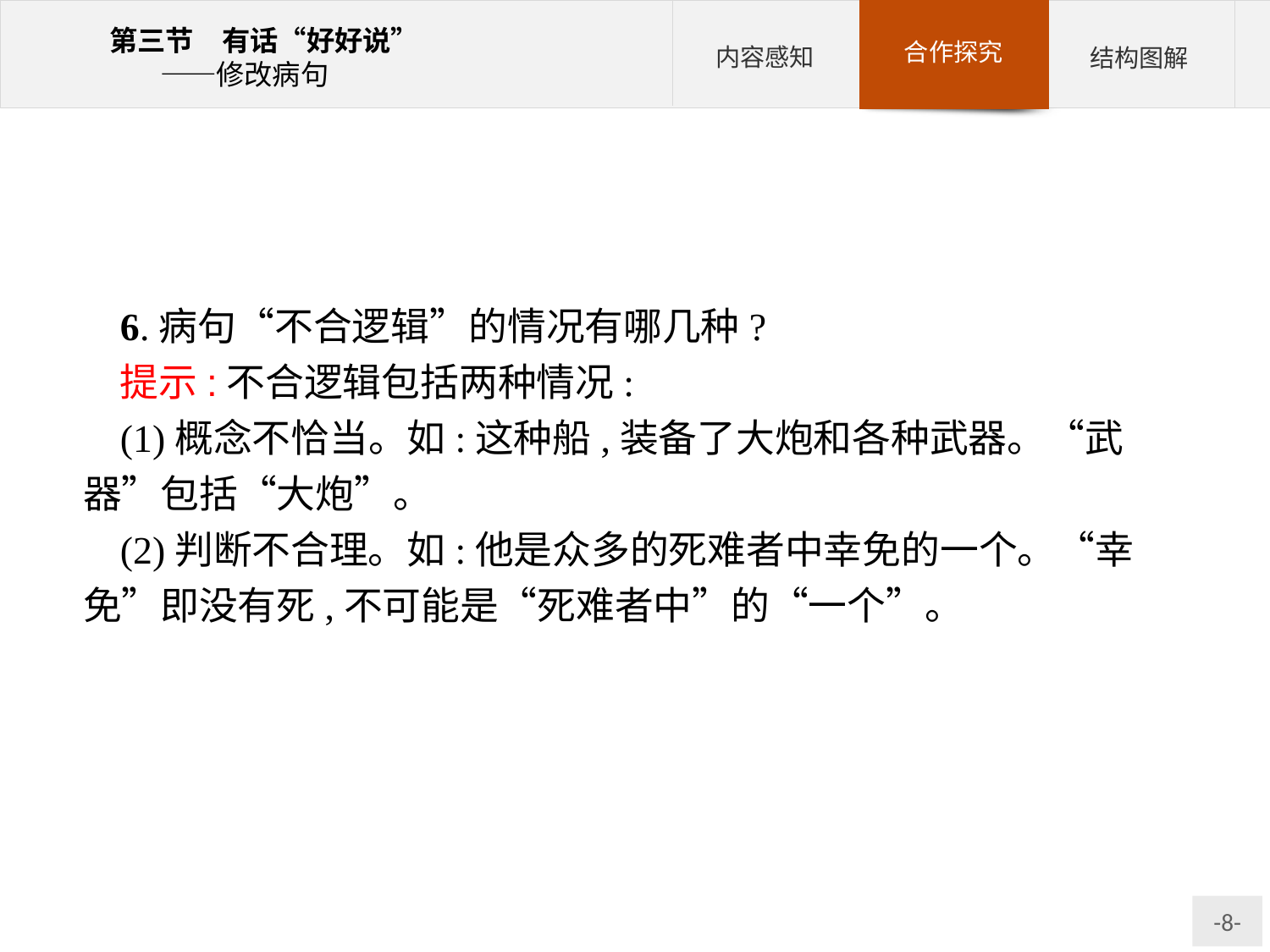

6.病句“不合逻辑”的情况有哪几种?
提示:不合逻辑包括两种情况:
(1)概念不恰当。如:这种船,装备了大炮和各种武器。“武器”包括“大炮”。
(2)判断不合理。如:他是众多的死难者中幸免的一个。“幸免”即没有死,不可能是“死难者中”的“一个”。